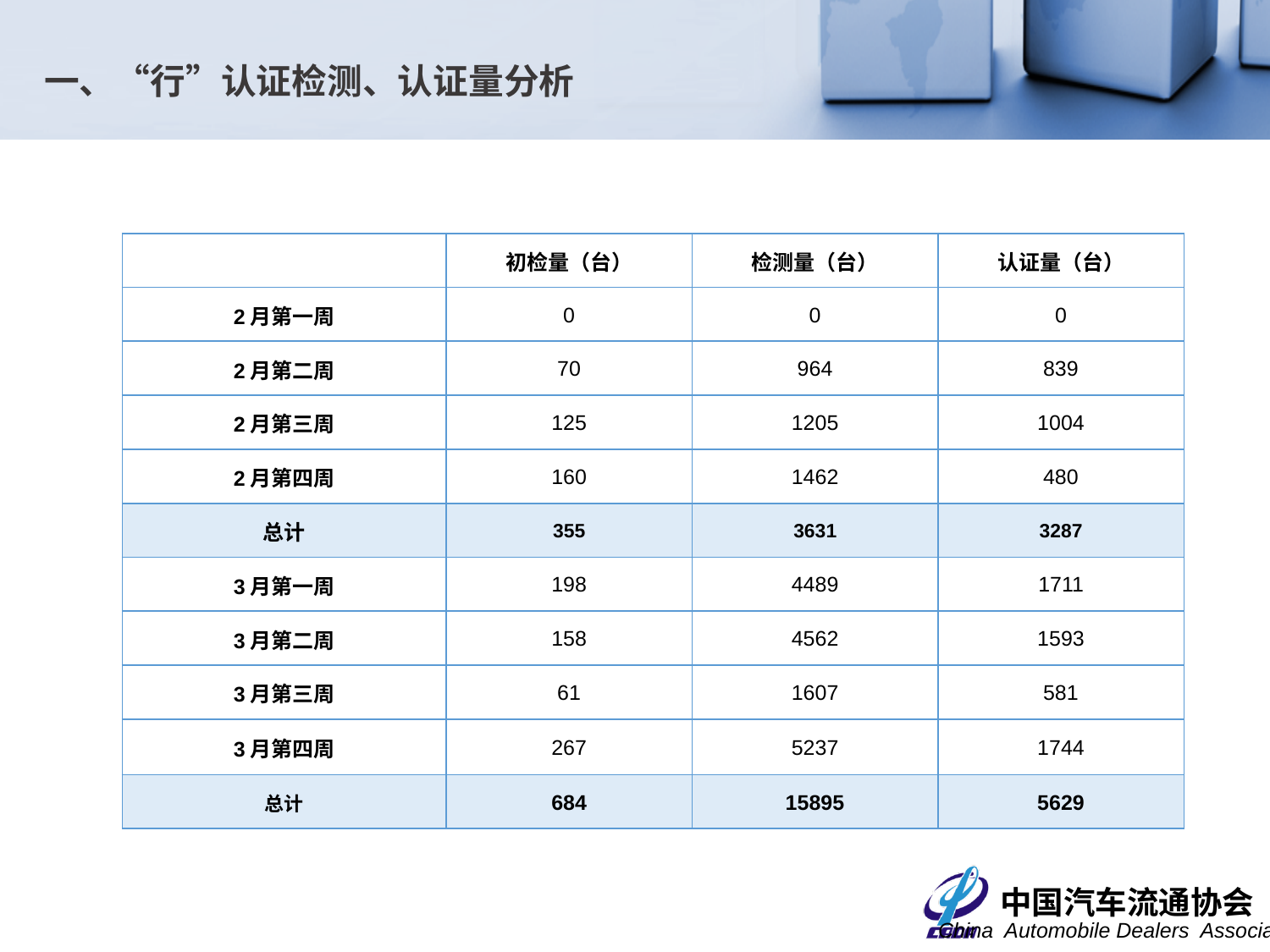

一、“行”认证检测、认证量分析
|  | 初检量（台） | 检测量（台） | 认证量（台） |
| --- | --- | --- | --- |
| 2月第一周 | 0 | 0 | 0 |
| 2月第二周 | 70 | 964 | 839 |
| 2月第三周 | 125 | 1205 | 1004 |
| 2月第四周 | 160 | 1462 | 480 |
| 总计 | 355 | 3631 | 3287 |
| 3月第一周 | 198 | 4489 | 1711 |
| 3月第二周 | 158 | 4562 | 1593 |
| 3月第三周 | 61 | 1607 | 581 |
| 3月第四周 | 267 | 5237 | 1744 |
| 总计 | 684 | 15895 | 5629 |